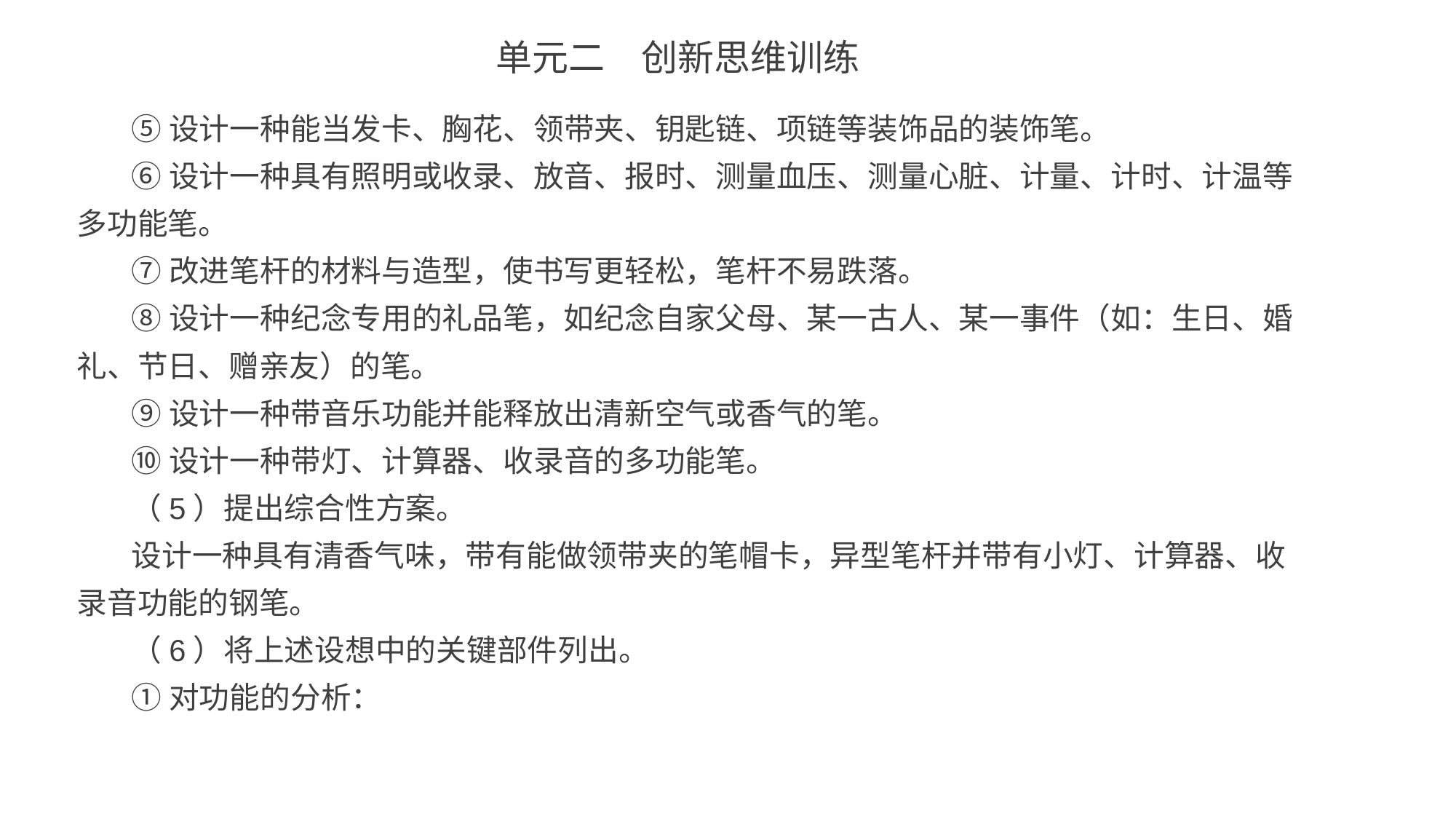

单元二　创新思维训练
⑤设计一种能当发卡、胸花、领带夹、钥匙链、项链等装饰品的装饰笔。
⑥设计一种具有照明或收录、放音、报时、测量血压、测量心脏、计量、计时、计温等多功能笔。
⑦改进笔杆的材料与造型，使书写更轻松，笔杆不易跌落。
⑧设计一种纪念专用的礼品笔，如纪念自家父母、某一古人、某一事件（如：生日、婚礼、节日、赠亲友）的笔。
⑨设计一种带音乐功能并能释放出清新空气或香气的笔。
⑩设计一种带灯、计算器、收录音的多功能笔。
（5）提出综合性方案。
设计一种具有清香气味，带有能做领带夹的笔帽卡，异型笔杆并带有小灯、计算器、收录音功能的钢笔。
（6）将上述设想中的关键部件列出。
①对功能的分析：